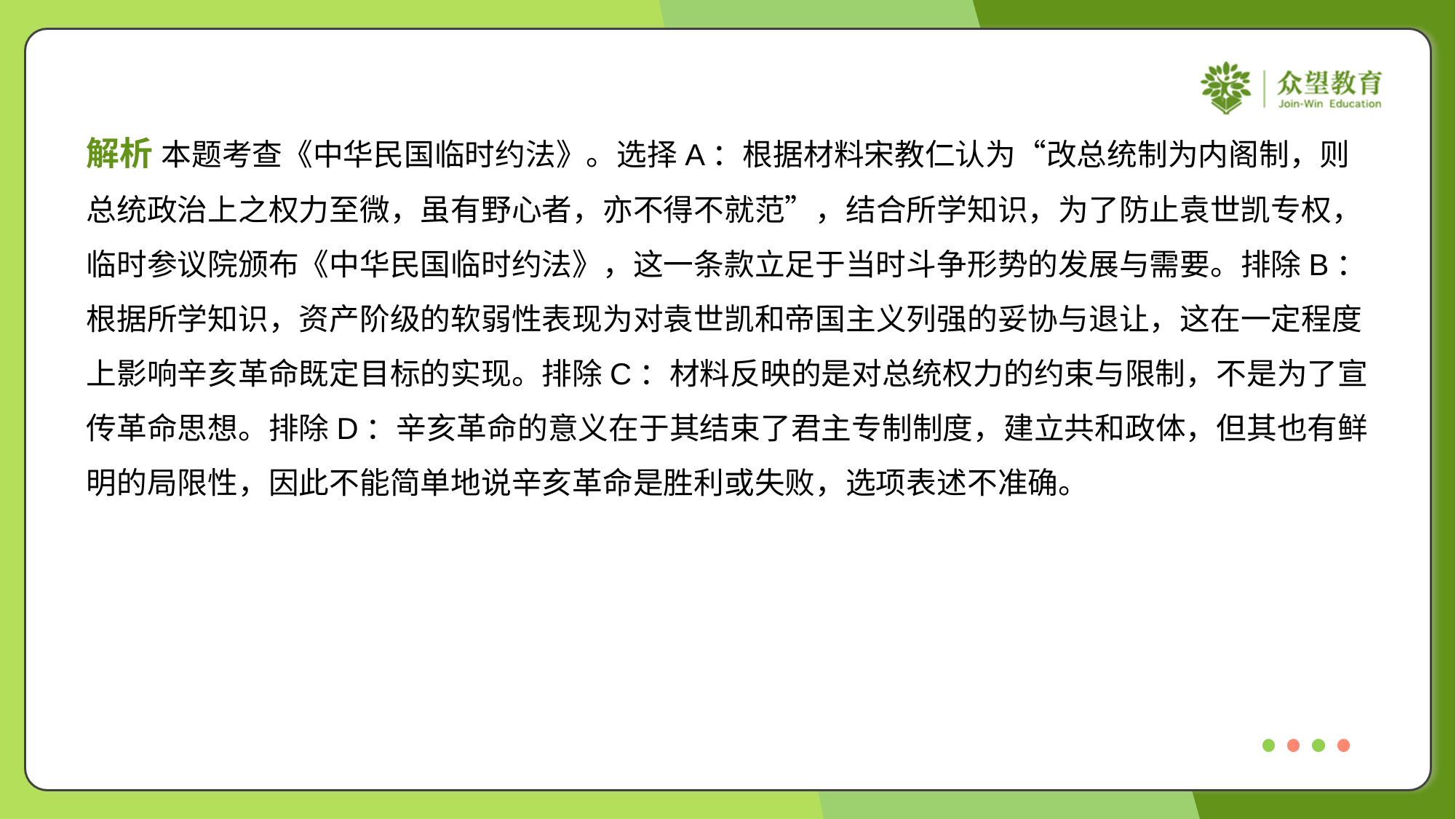

解析 本题考查《中华民国临时约法》。选择A：根据材料宋教仁认为“改总统制为内阁制，则
总统政治上之权力至微，虽有野心者，亦不得不就范”，结合所学知识，为了防止袁世凯专权，
临时参议院颁布《中华民国临时约法》，这一条款立足于当时斗争形势的发展与需要。排除B：
根据所学知识，资产阶级的软弱性表现为对袁世凯和帝国主义列强的妥协与退让，这在一定程度
上影响辛亥革命既定目标的实现。排除C：材料反映的是对总统权力的约束与限制，不是为了宣
传革命思想。排除D：辛亥革命的意义在于其结束了君主专制制度，建立共和政体，但其也有鲜
明的局限性，因此不能简单地说辛亥革命是胜利或失败，选项表述不准确。